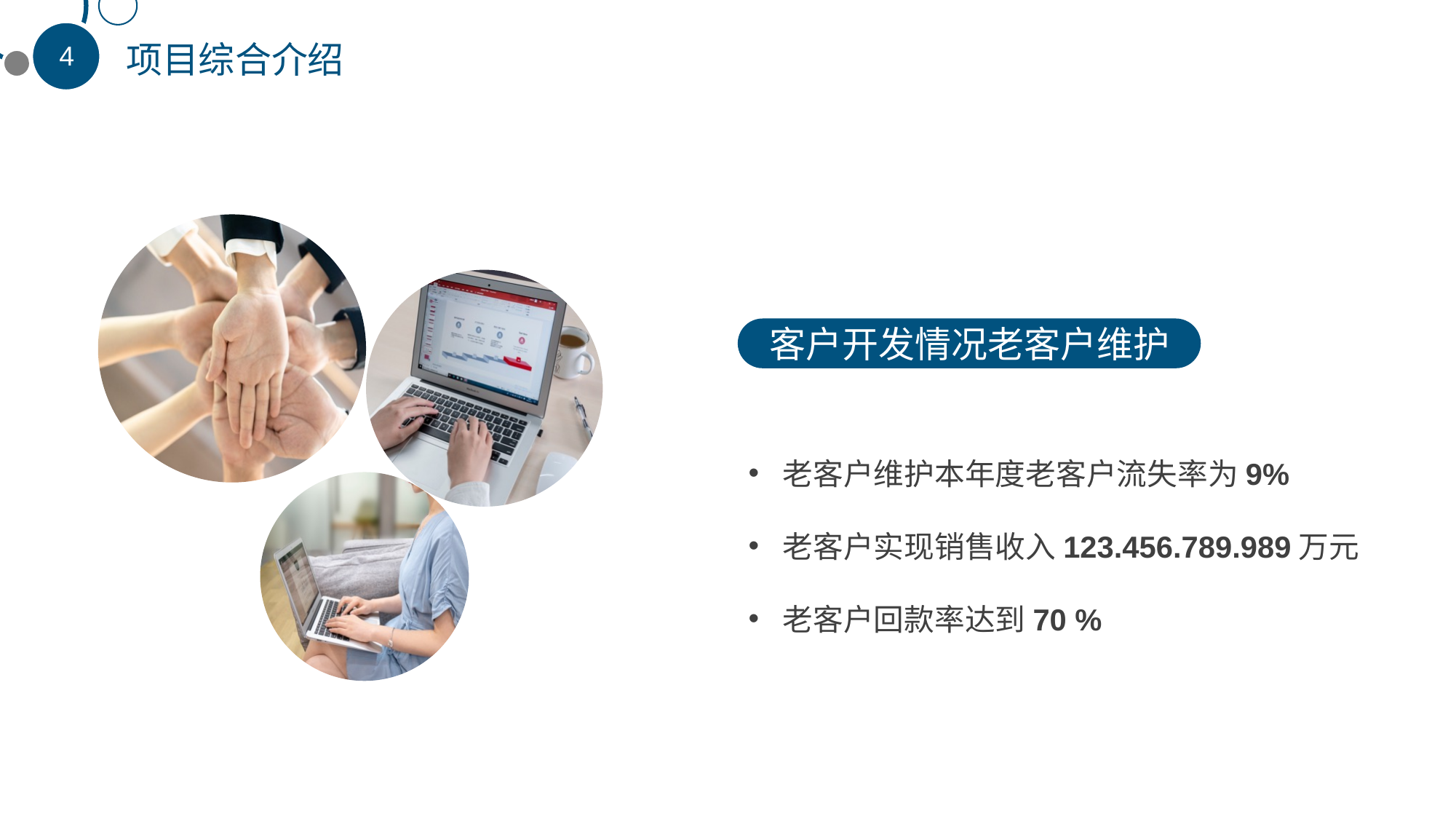

项目综合介绍

客户开发情况老客户维护
老客户维护本年度老客户流失率为9%

老客户实现销售收入123.456.789.989万元

老客户回款率达到70 %